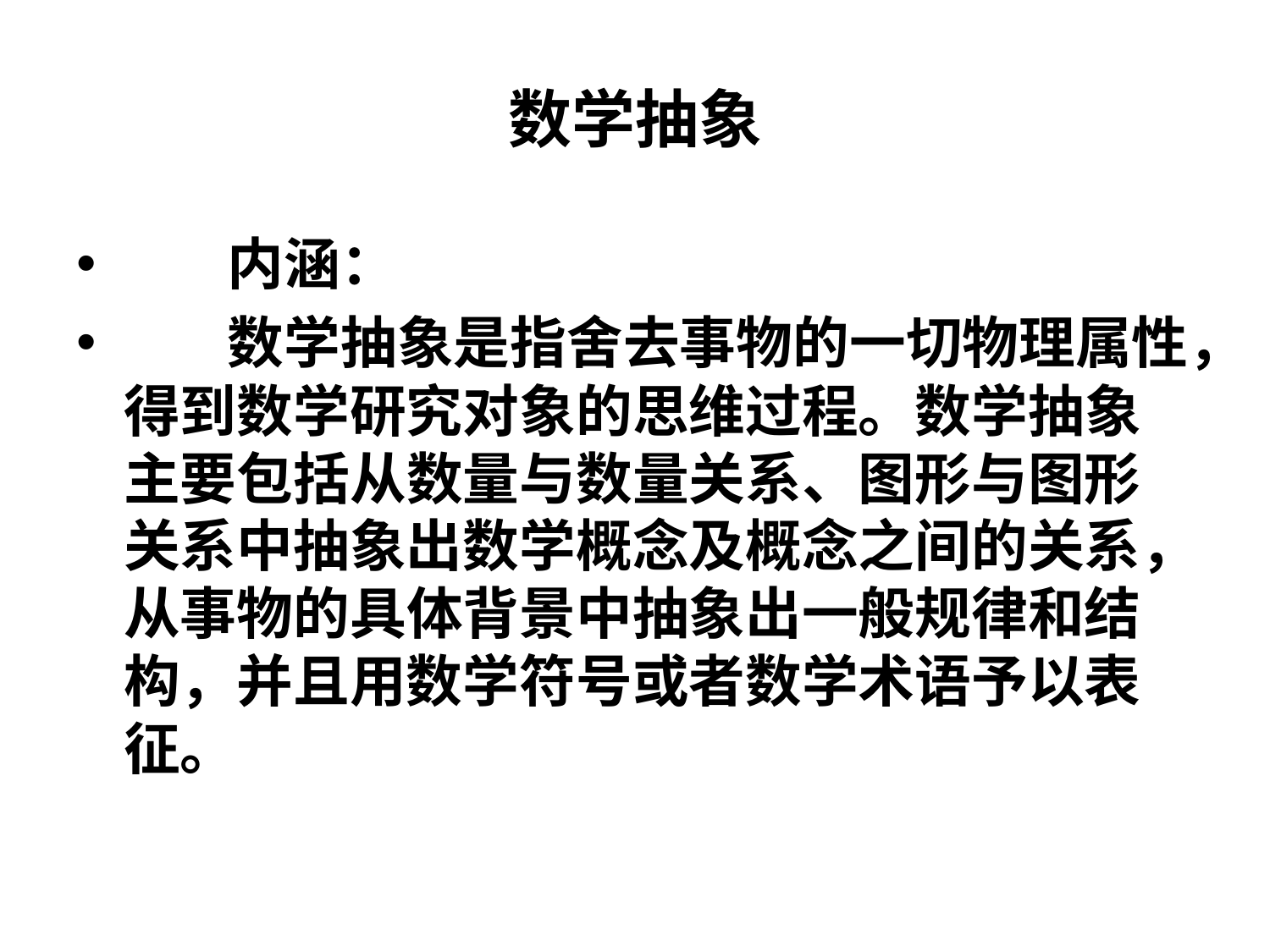

# 数学抽象
       内涵：
       数学抽象是指舍去事物的一切物理属性，得到数学研究对象的思维过程。数学抽象主要包括从数量与数量关系、图形与图形关系中抽象出数学概念及概念之间的关系，从事物的具体背景中抽象出一般规律和结构，并且用数学符号或者数学术语予以表征。